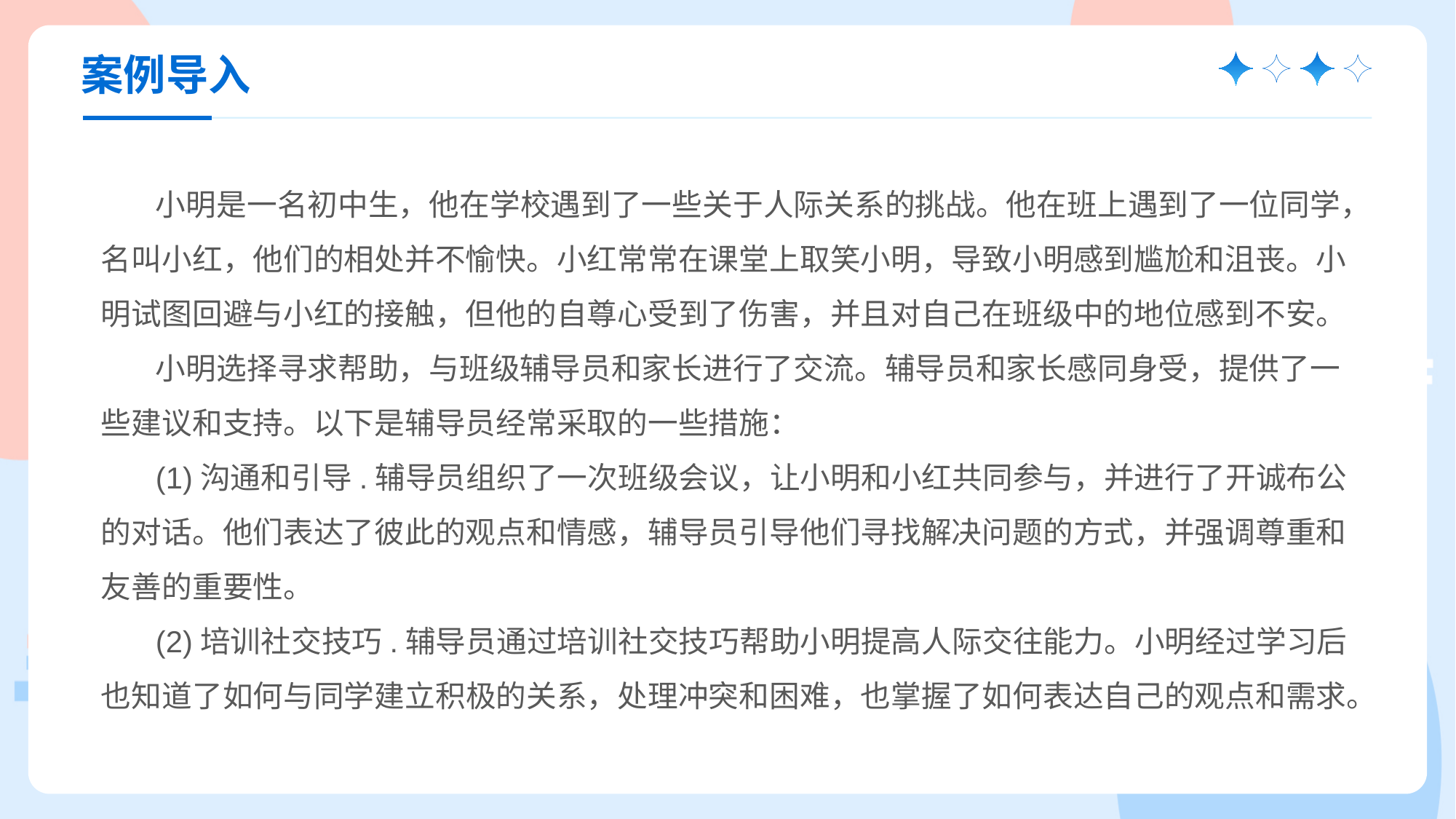

案例导入
小明是一名初中生，他在学校遇到了一些关于人际关系的挑战。他在班上遇到了一位同学，名叫小红，他们的相处并不愉快。小红常常在课堂上取笑小明，导致小明感到尴尬和沮丧。小明试图回避与小红的接触，但他的自尊心受到了伤害，并且对自己在班级中的地位感到不安。
小明选择寻求帮助，与班级辅导员和家长进行了交流。辅导员和家长感同身受，提供了一些建议和支持。以下是辅导员经常采取的一些措施：
(1)沟通和引导.辅导员组织了一次班级会议，让小明和小红共同参与，并进行了开诚布公的对话。他们表达了彼此的观点和情感，辅导员引导他们寻找解决问题的方式，并强调尊重和友善的重要性。
(2)培训社交技巧.辅导员通过培训社交技巧帮助小明提高人际交往能力。小明经过学习后也知道了如何与同学建立积极的关系，处理冲突和困难，也掌握了如何表达自己的观点和需求。